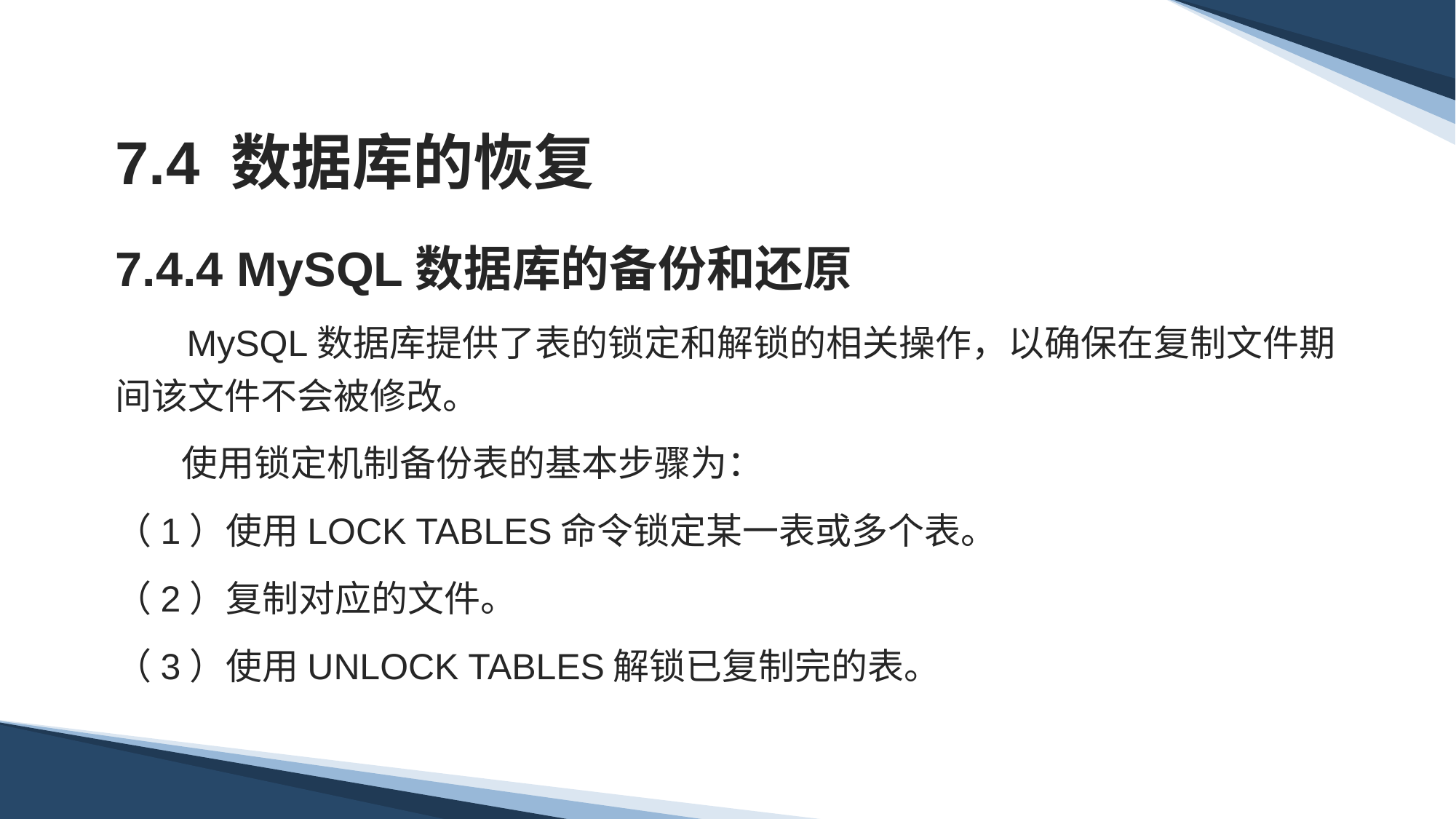

# 7.4 数据库的恢复
7.4.4 MySQL数据库的备份和还原
       MySQL数据库提供了表的锁定和解锁的相关操作，以确保在复制文件期间该文件不会被修改。
       使用锁定机制备份表的基本步骤为：
（1）使用LOCK TABLES命令锁定某一表或多个表。
（2）复制对应的文件。
（3）使用UNLOCK TABLES解锁已复制完的表。